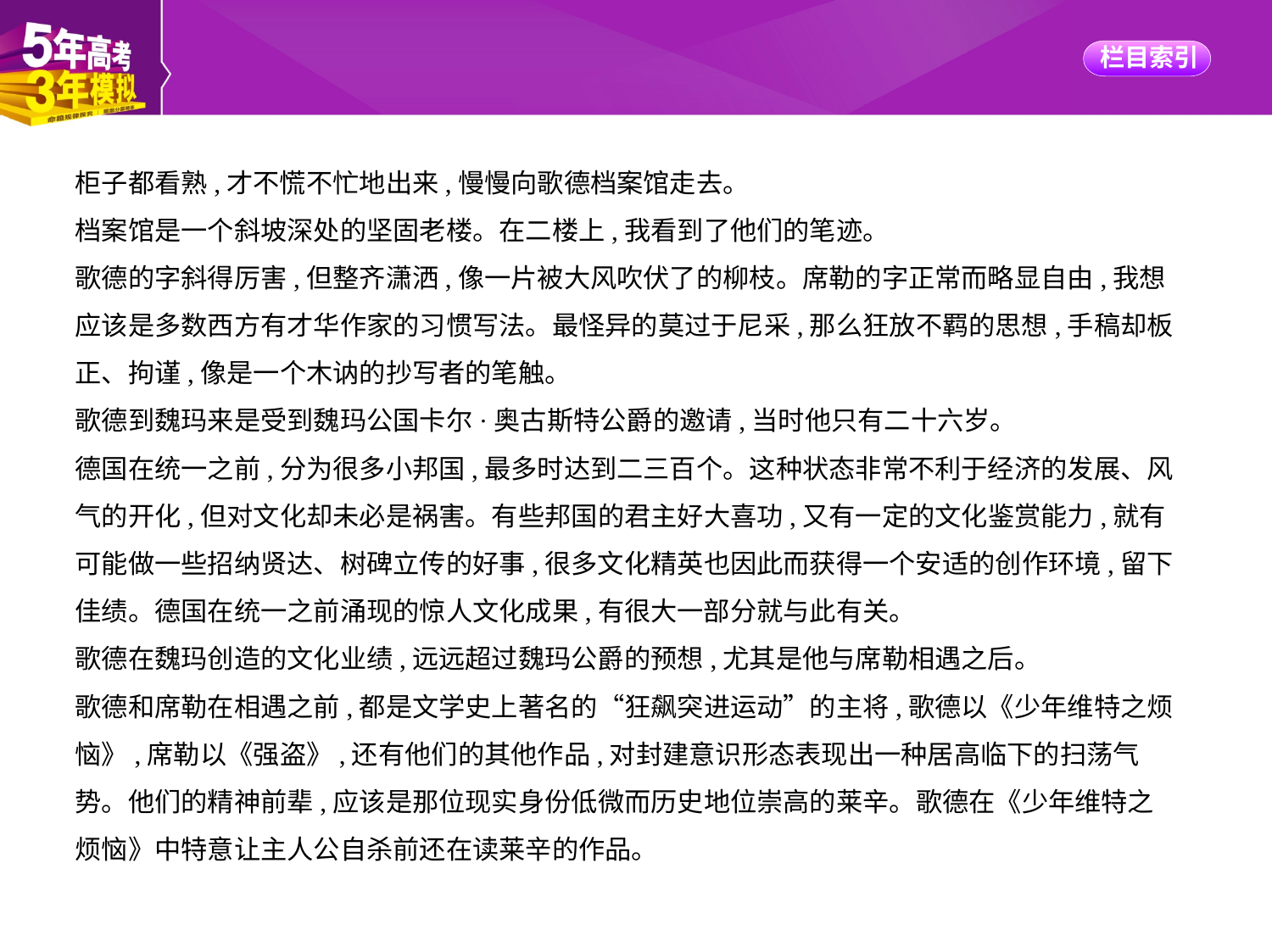

柜子都看熟,才不慌不忙地出来,慢慢向歌德档案馆走去。
档案馆是一个斜坡深处的坚固老楼。在二楼上,我看到了他们的笔迹。
歌德的字斜得厉害,但整齐潇洒,像一片被大风吹伏了的柳枝。席勒的字正常而略显自由,我想
应该是多数西方有才华作家的习惯写法。最怪异的莫过于尼采,那么狂放不羁的思想,手稿却板
正、拘谨,像是一个木讷的抄写者的笔触。
歌德到魏玛来是受到魏玛公国卡尔·奥古斯特公爵的邀请,当时他只有二十六岁。
德国在统一之前,分为很多小邦国,最多时达到二三百个。这种状态非常不利于经济的发展、风
气的开化,但对文化却未必是祸害。有些邦国的君主好大喜功,又有一定的文化鉴赏能力,就有
可能做一些招纳贤达、树碑立传的好事,很多文化精英也因此而获得一个安适的创作环境,留下
佳绩。德国在统一之前涌现的惊人文化成果,有很大一部分就与此有关。
歌德在魏玛创造的文化业绩,远远超过魏玛公爵的预想,尤其是他与席勒相遇之后。
歌德和席勒在相遇之前,都是文学史上著名的“狂飙突进运动”的主将,歌德以《少年维特之烦
恼》,席勒以《强盗》,还有他们的其他作品,对封建意识形态表现出一种居高临下的扫荡气
势。他们的精神前辈,应该是那位现实身份低微而历史地位崇高的莱辛。歌德在《少年维特之
烦恼》中特意让主人公自杀前还在读莱辛的作品。